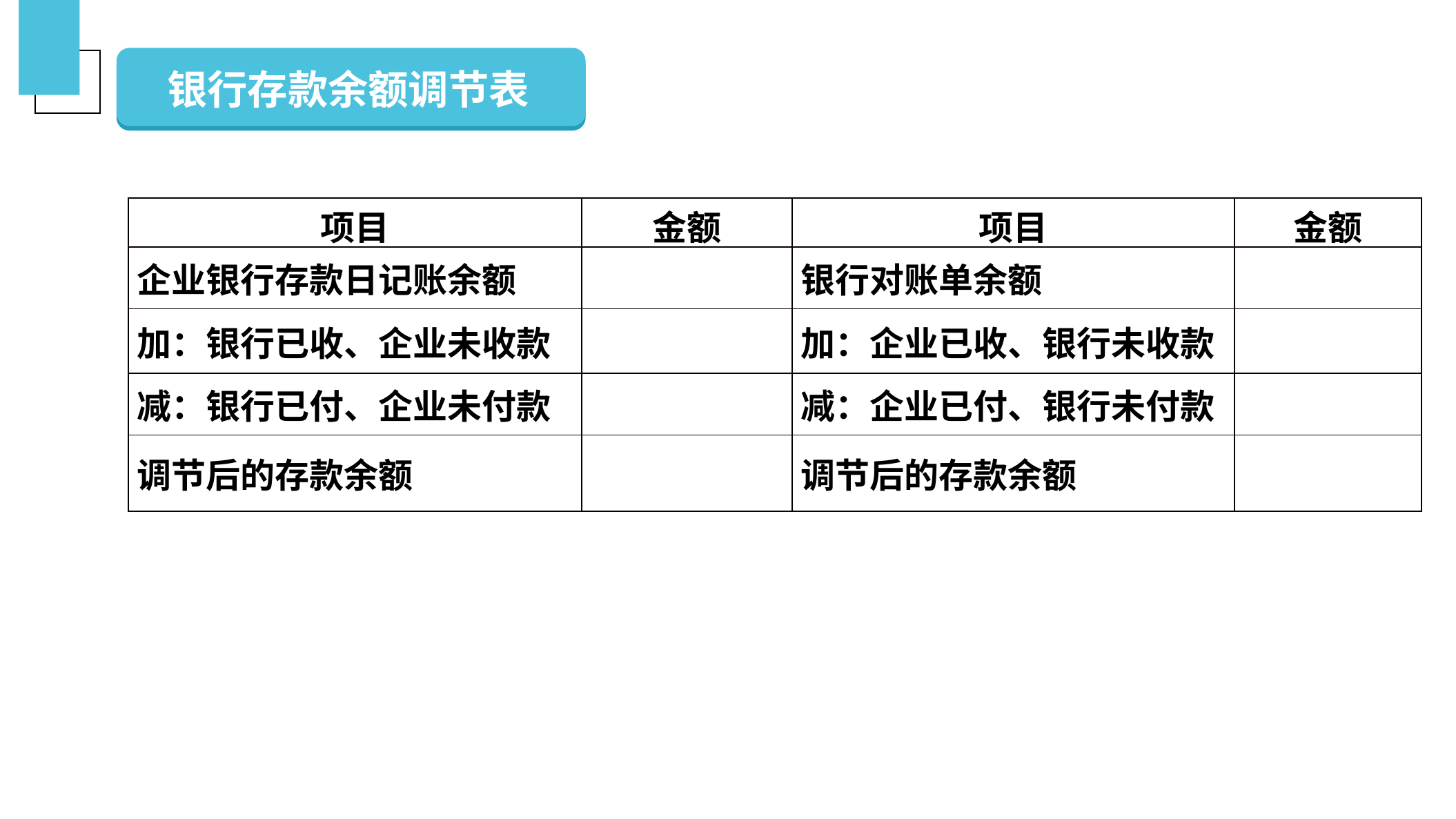

银行存款余额调节表
（二）银行存款的清查
| 项目 | 金额 | 项目 | 金额 |
| --- | --- | --- | --- |
| 企业银行存款日记账余额 |  | 银行对账单余额 |  |
| 加：银行已收、企业未收款 |  | 加：企业已收、银行未收款 |  |
| 减：银行已付、企业未付款 |  | 减：企业已付、银行未付款 |  |
| 调节后的存款余额 |  | 调节后的存款余额 |  |